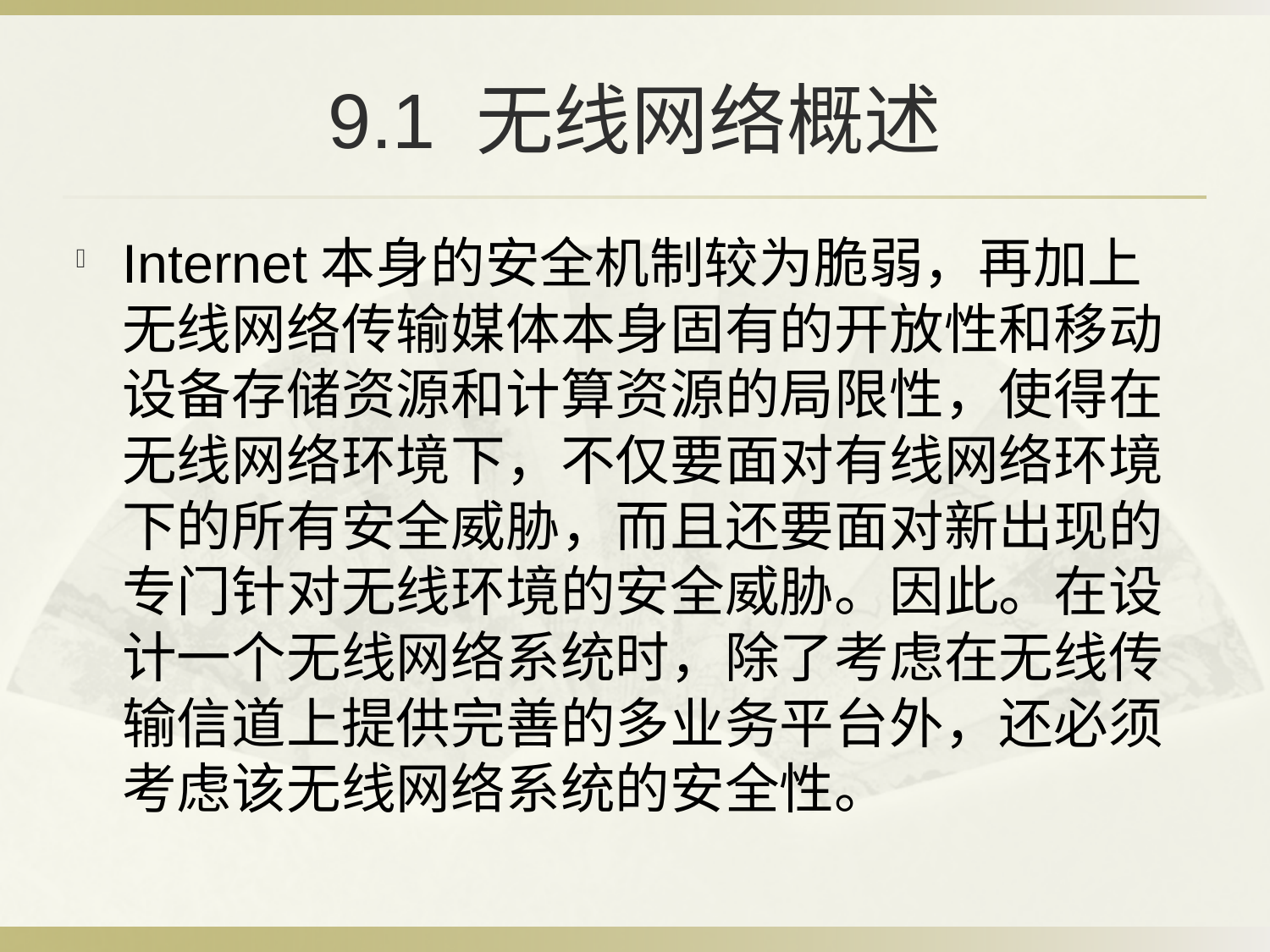

# 9.1 无线网络概述
Internet本身的安全机制较为脆弱，再加上无线网络传输媒体本身固有的开放性和移动设备存储资源和计算资源的局限性，使得在无线网络环境下，不仅要面对有线网络环境下的所有安全威胁，而且还要面对新出现的专门针对无线环境的安全威胁。因此。在设计一个无线网络系统时，除了考虑在无线传输信道上提供完善的多业务平台外，还必须考虑该无线网络系统的安全性。